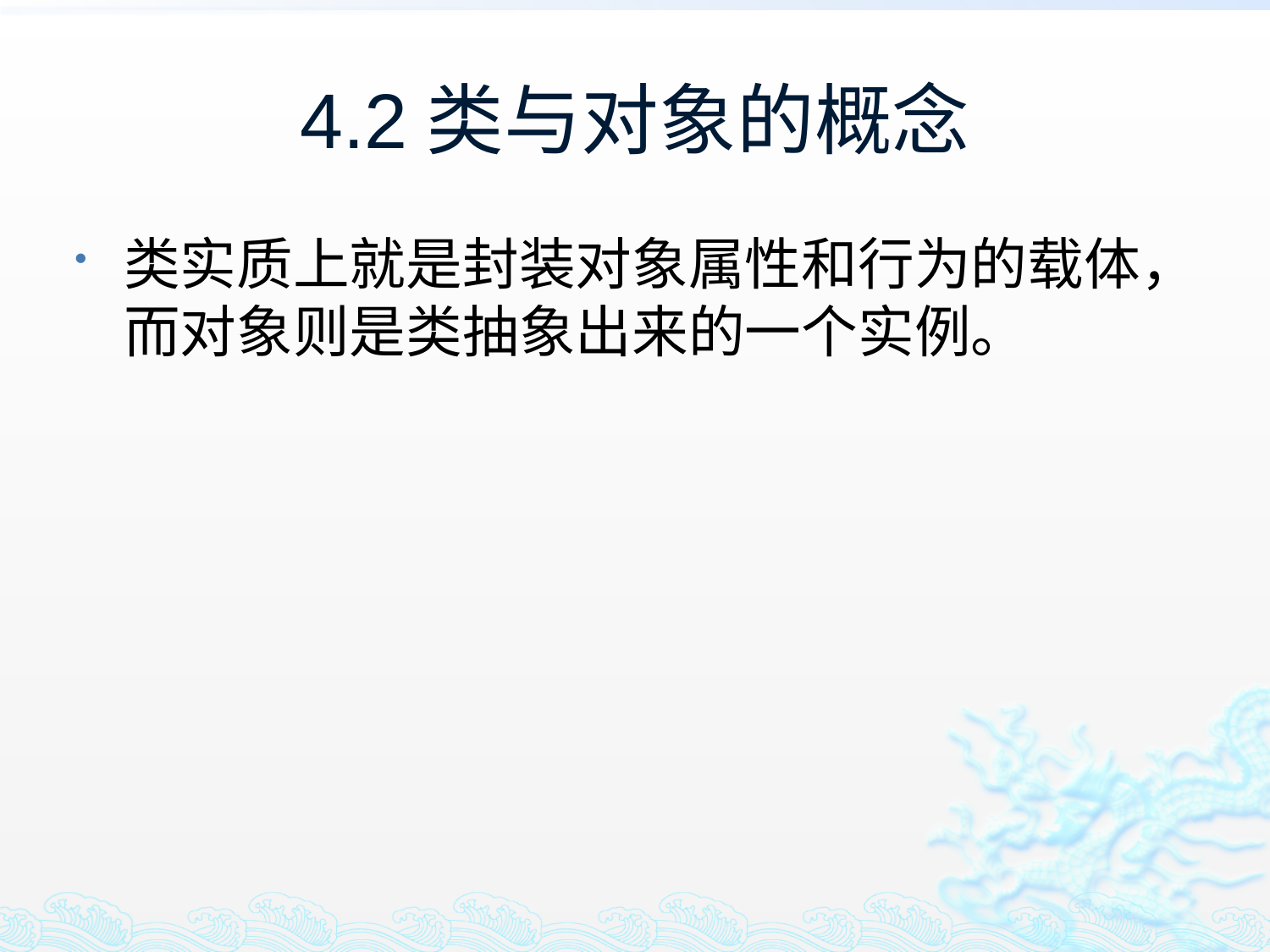

# 4.2类与对象的概念
类实质上就是封装对象属性和行为的载体，而对象则是类抽象出来的一个实例。